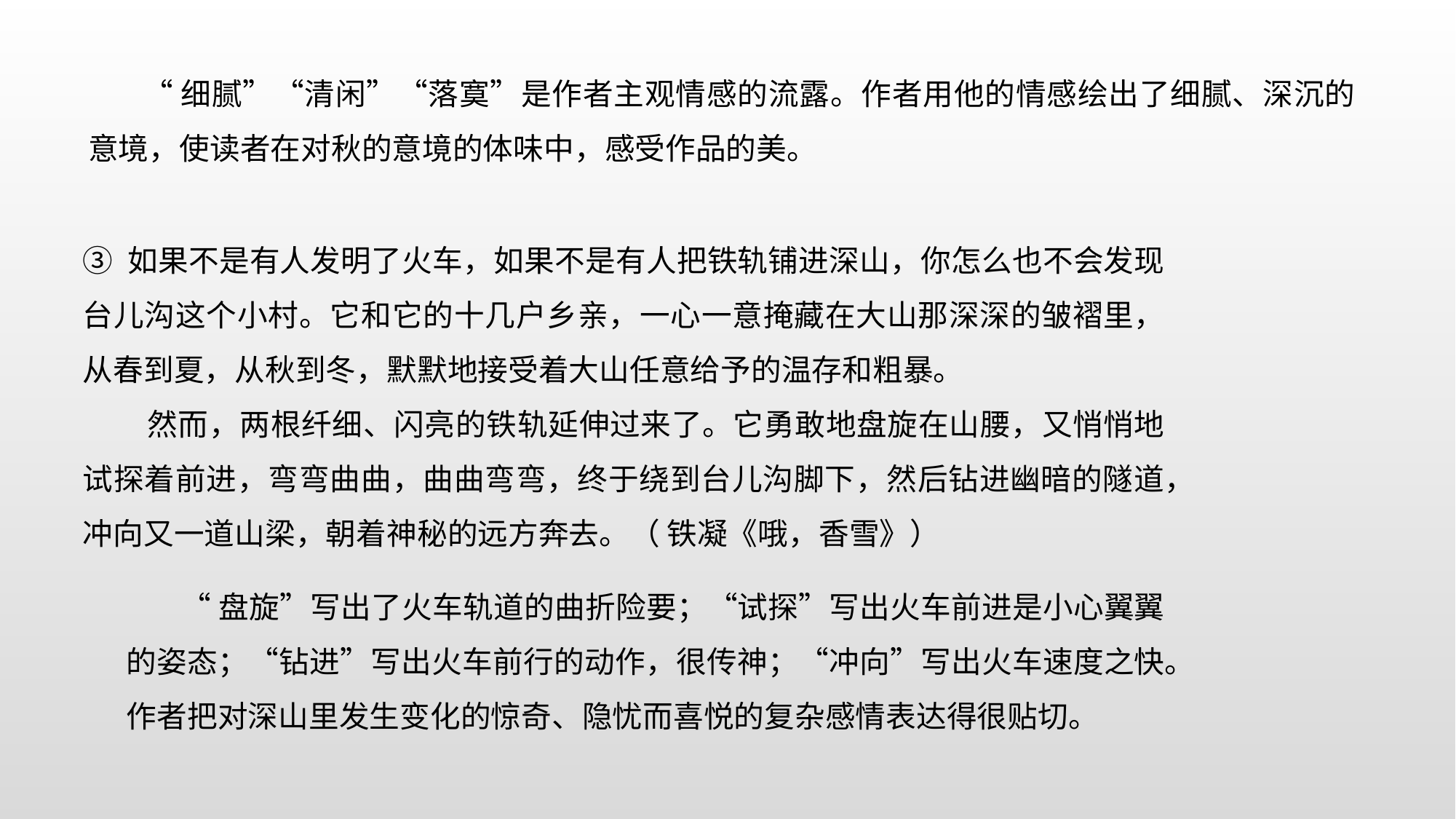

“细腻”“清闲”“落寞”是作者主观情感的流露。作者用他的情感绘出了细腻、深沉的意境，使读者在对秋的意境的体味中，感受作品的美。
③ 如果不是有人发明了火车，如果不是有人把铁轨铺进深山，你怎么也不会发现台儿沟这个小村。它和它的十几户乡亲，一心一意掩藏在大山那深深的皱褶里，从春到夏，从秋到冬，默默地接受着大山任意给予的温存和粗暴。
然而，两根纤细、闪亮的铁轨延伸过来了。它勇敢地盘旋在山腰，又悄悄地试探着前进，弯弯曲曲，曲曲弯弯，终于绕到台儿沟脚下，然后钻进幽暗的隧道，冲向又一道山梁，朝着神秘的远方奔去。（ 铁凝《哦，香雪》）
“盘旋”写出了火车轨道的曲折险要；“试探”写出火车前进是小心翼翼的姿态；“钻进”写出火车前行的动作，很传神；“冲向”写出火车速度之快。作者把对深山里发生变化的惊奇、隐忧而喜悦的复杂感情表达得很贴切。